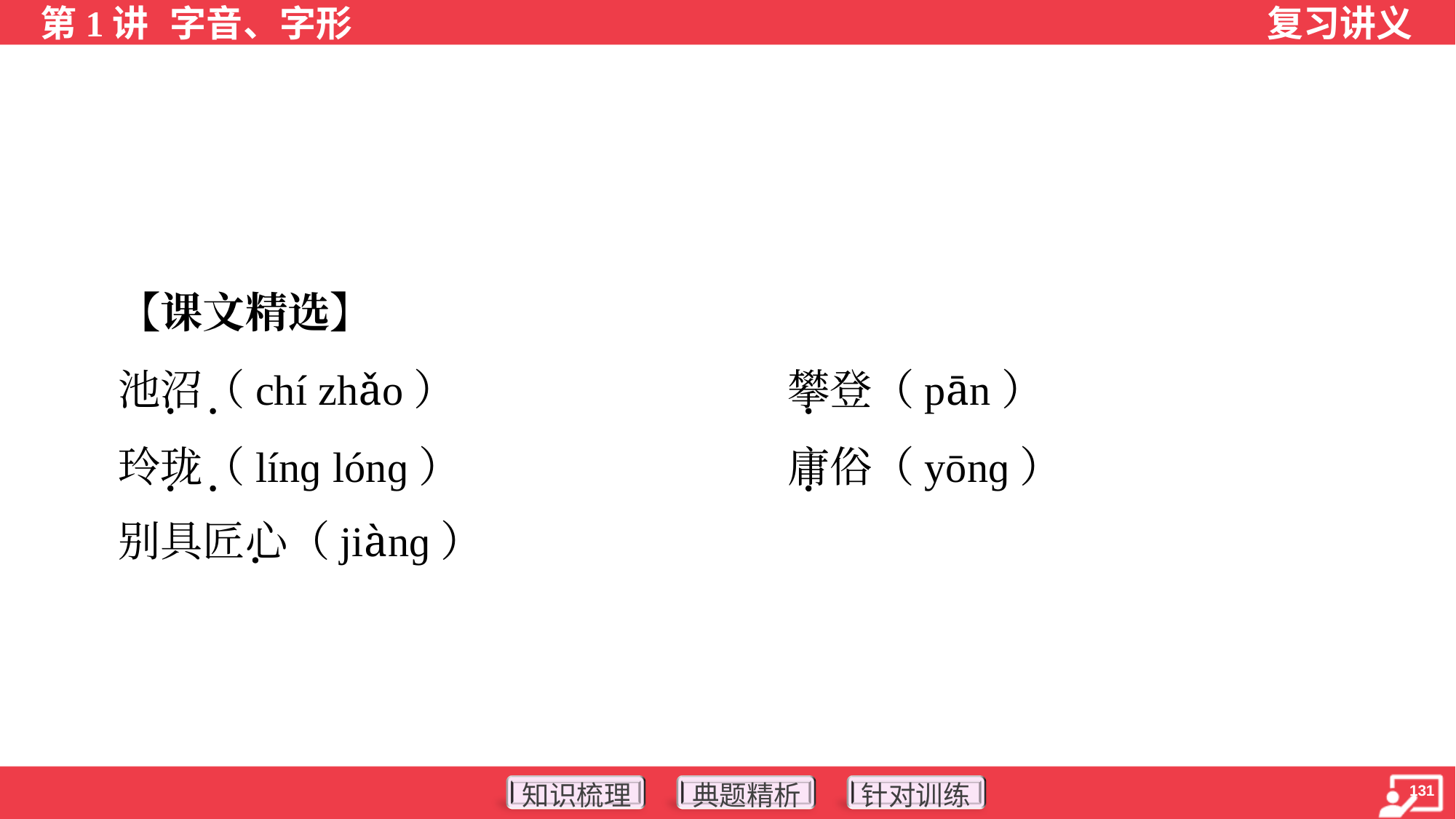

【课文精选】
    池沼（chí zhǎo）	攀登（pān）
    玲珑（línɡ lónɡ）	庸俗（yōnɡ）
    别具匠心（jiànɡ）